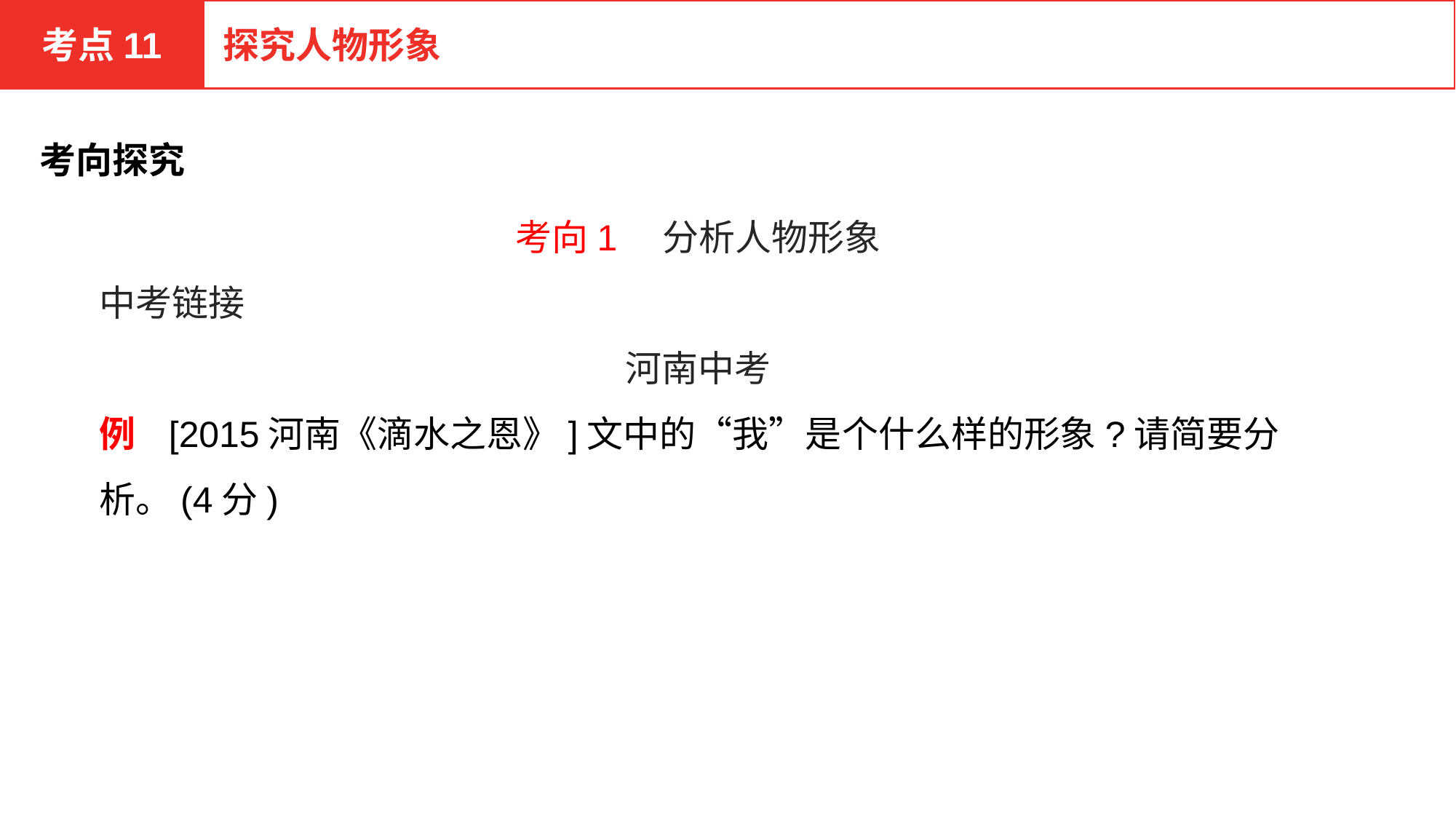

考点11
探究人物形象
考向探究
考向1　分析人物形象
中考链接
河南中考
例   [2015河南《滴水之恩》]文中的“我”是个什么样的形象?请简要分析。(4分)